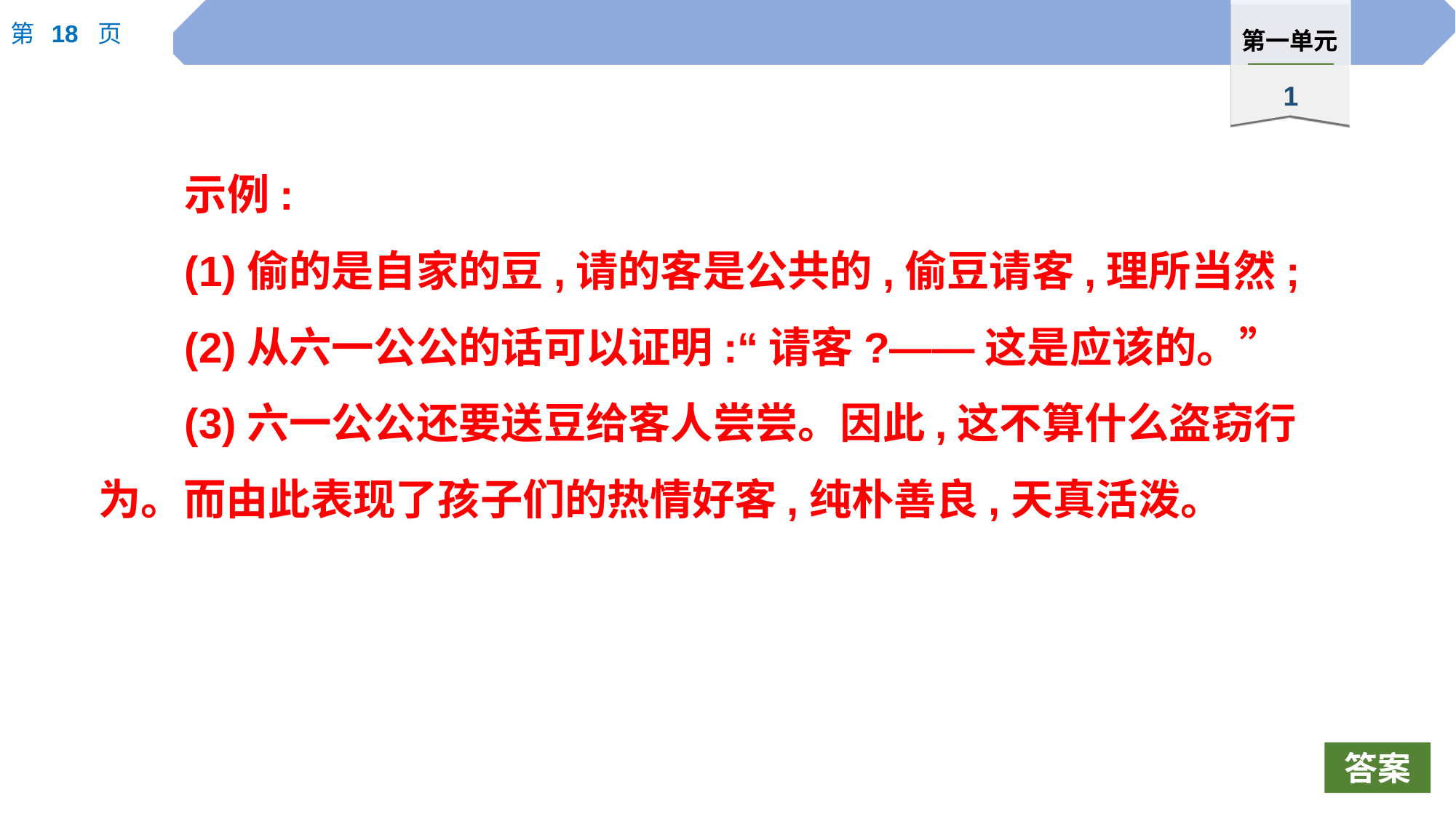

示例:
(1)偷的是自家的豆,请的客是公共的,偷豆请客,理所当然;
(2)从六一公公的话可以证明:“请客?——这是应该的。”
(3)六一公公还要送豆给客人尝尝。因此,这不算什么盗窃行为。而由此表现了孩子们的热情好客,纯朴善良,天真活泼。
答案